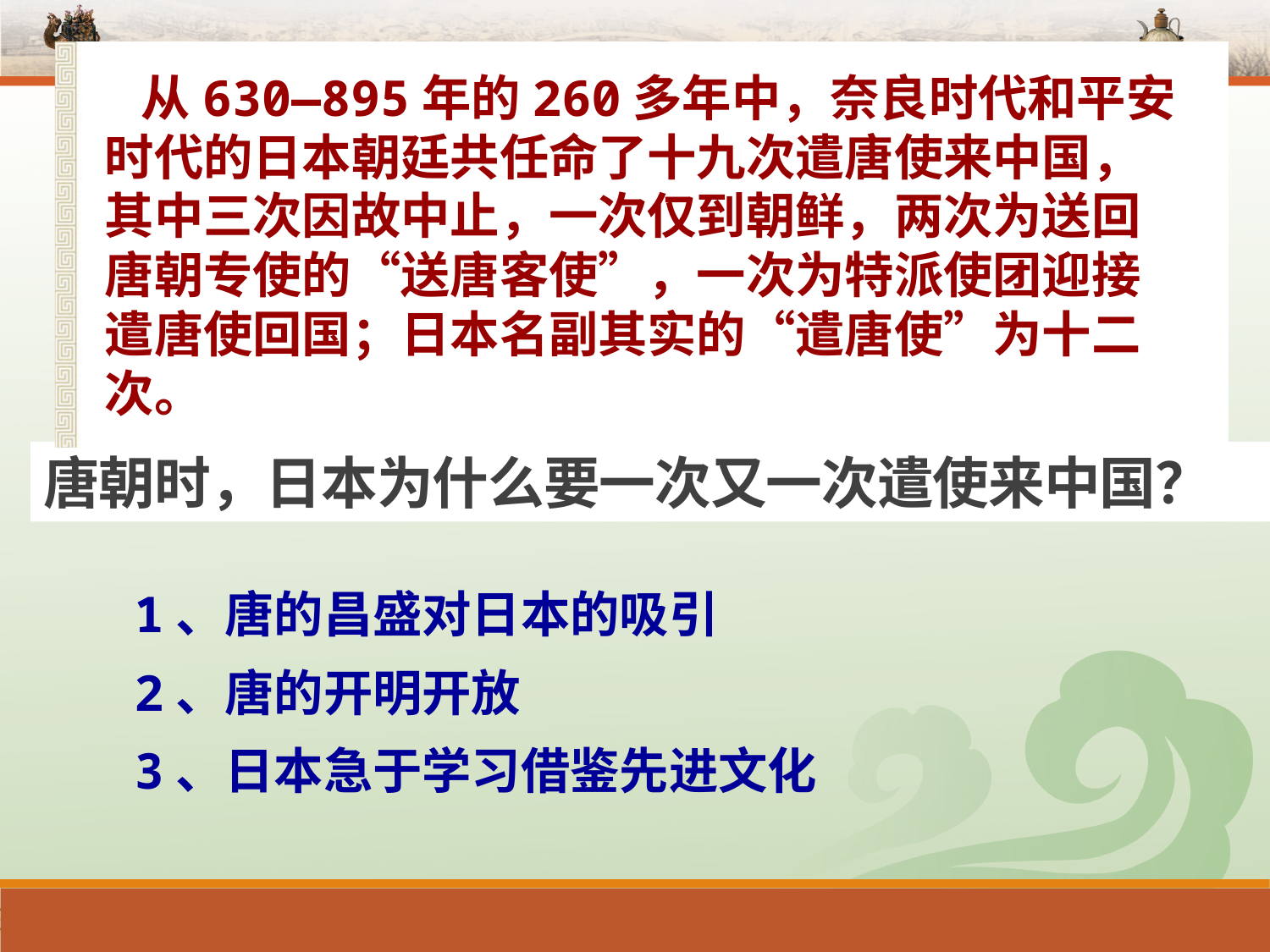

从630—895年的260多年中，奈良时代和平安时代的日本朝廷共任命了十九次遣唐使来中国，其中三次因故中止，一次仅到朝鲜，两次为送回唐朝专使的“送唐客使”，一次为特派使团迎接遣唐使回国；日本名副其实的“遣唐使”为十二次。
唐朝时，日本为什么要一次又一次遣使来中国？
1、唐的昌盛对日本的吸引
2、唐的开明开放
3、日本急于学习借鉴先进文化